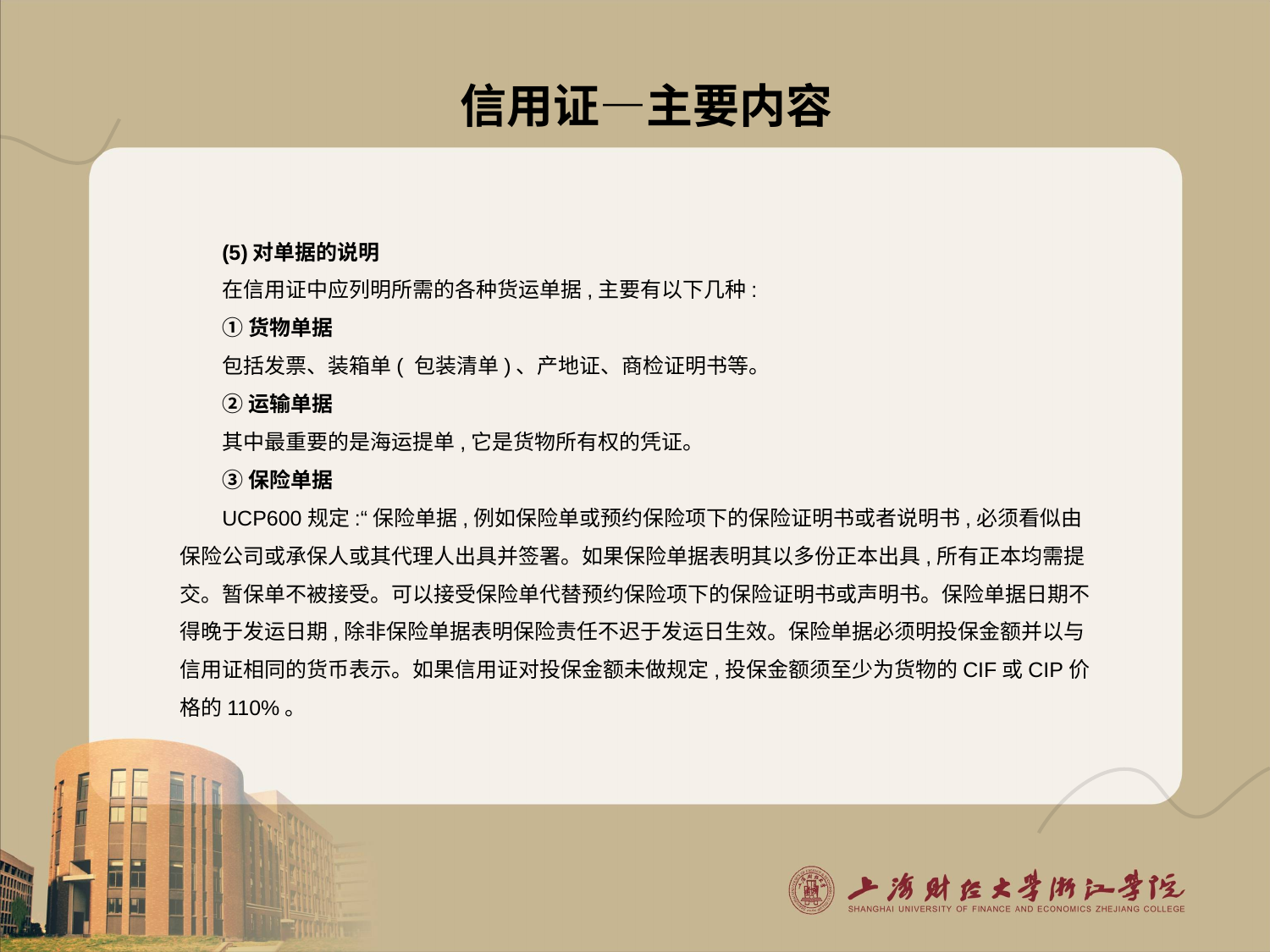

# 信用证—主要内容
(5)对单据的说明
在信用证中应列明所需的各种货运单据,主要有以下几种:
①货物单据
包括发票、装箱单( 包装清单)、产地证、商检证明书等。
②运输单据
其中最重要的是海运提单,它是货物所有权的凭证。
③保险单据
UCP600规定:“保险单据,例如保险单或预约保险项下的保险证明书或者说明书,必须看似由保险公司或承保人或其代理人出具并签署。如果保险单据表明其以多份正本出具,所有正本均需提交。暂保单不被接受。可以接受保险单代替预约保险项下的保险证明书或声明书。保险单据日期不得晚于发运日期,除非保险单据表明保险责任不迟于发运日生效。保险单据必须明投保金额并以与信用证相同的货币表示。如果信用证对投保金额未做规定,投保金额须至少为货物的CIF或CIP价格的110%。